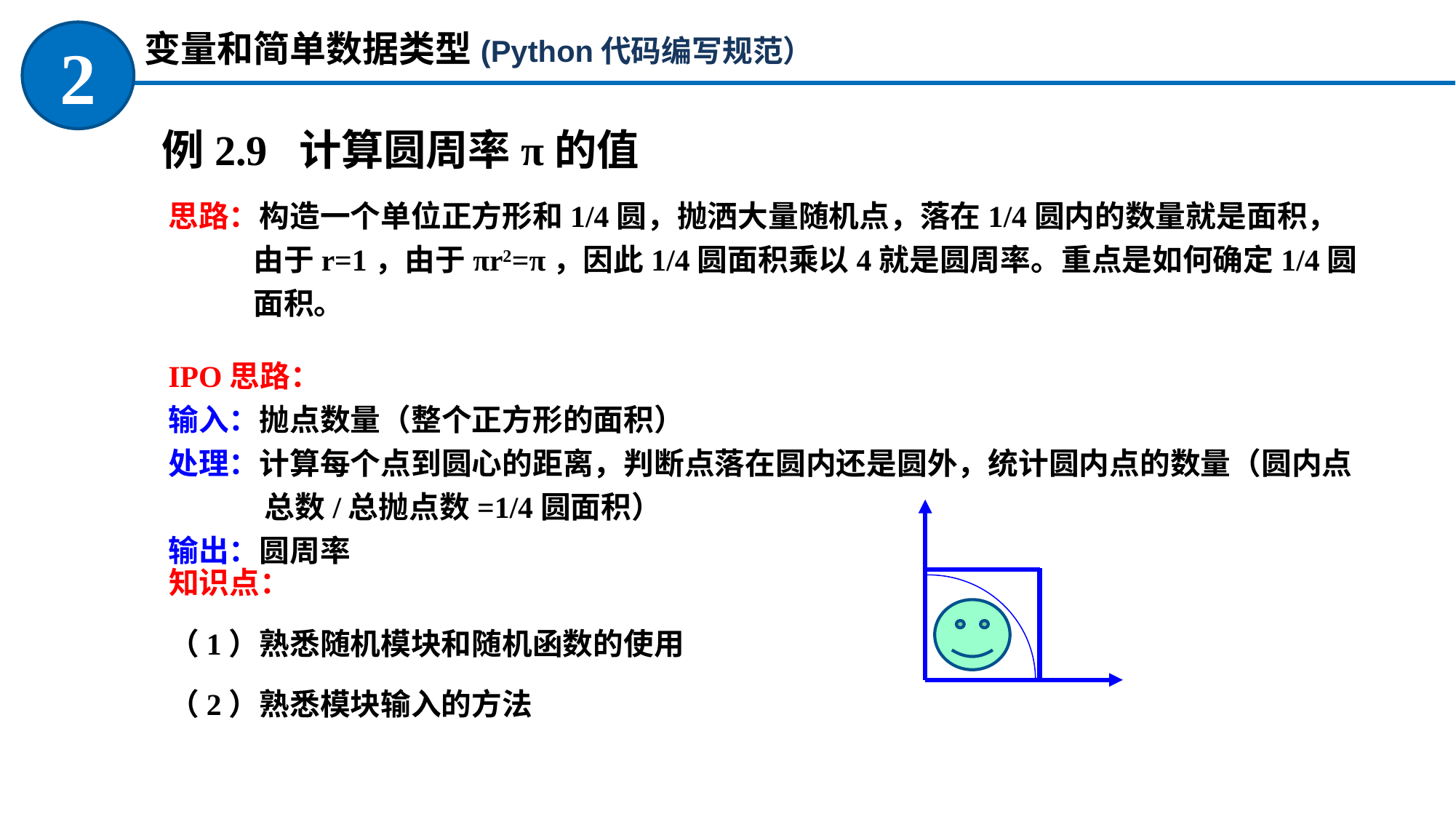

变量和简单数据类型(Python代码编写规范）
2
例2.9  计算圆周率π的值
思路：构造一个单位正方形和1/4圆，抛洒大量随机点，落在1/4圆内的数量就是面积，由于r=1，由于πr2=π，因此1/4圆面积乘以4就是圆周率。重点是如何确定1/4圆面积。
IPO思路：
输入：抛点数量（整个正方形的面积）
处理：计算每个点到圆心的距离，判断点落在圆内还是圆外，统计圆内点的数量（圆内点总数/总抛点数=1/4圆面积）
输出：圆周率

知识点：
（1）熟悉随机模块和随机函数的使用
（2）熟悉模块输入的方法